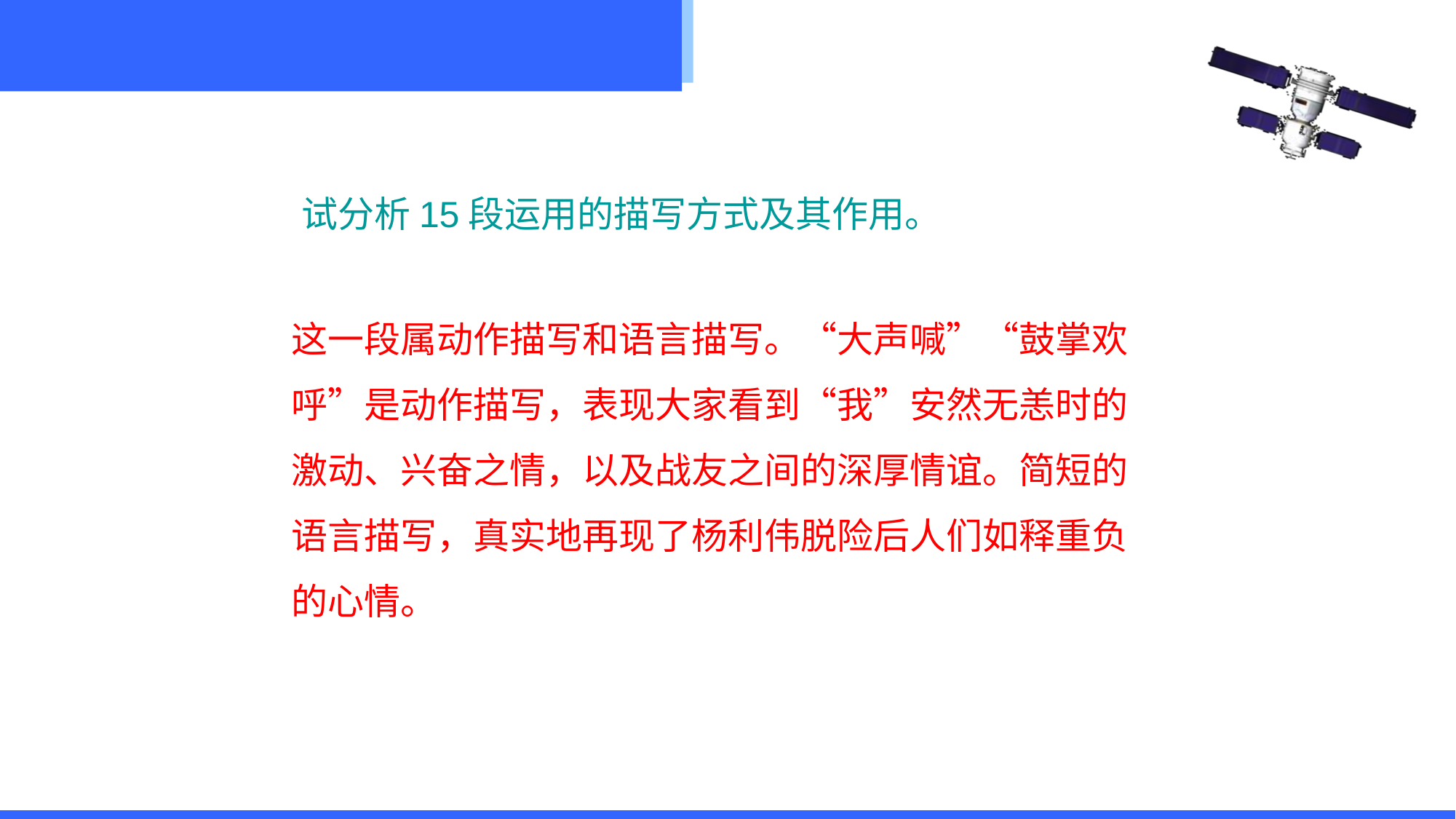

试分析15段运用的描写方式及其作用。
这一段属动作描写和语言描写。“大声喊”“鼓掌欢呼”是动作描写，表现大家看到“我”安然无恙时的激动、兴奋之情，以及战友之间的深厚情谊。简短的语言描写，真实地再现了杨利伟脱险后人们如释重负的心情。